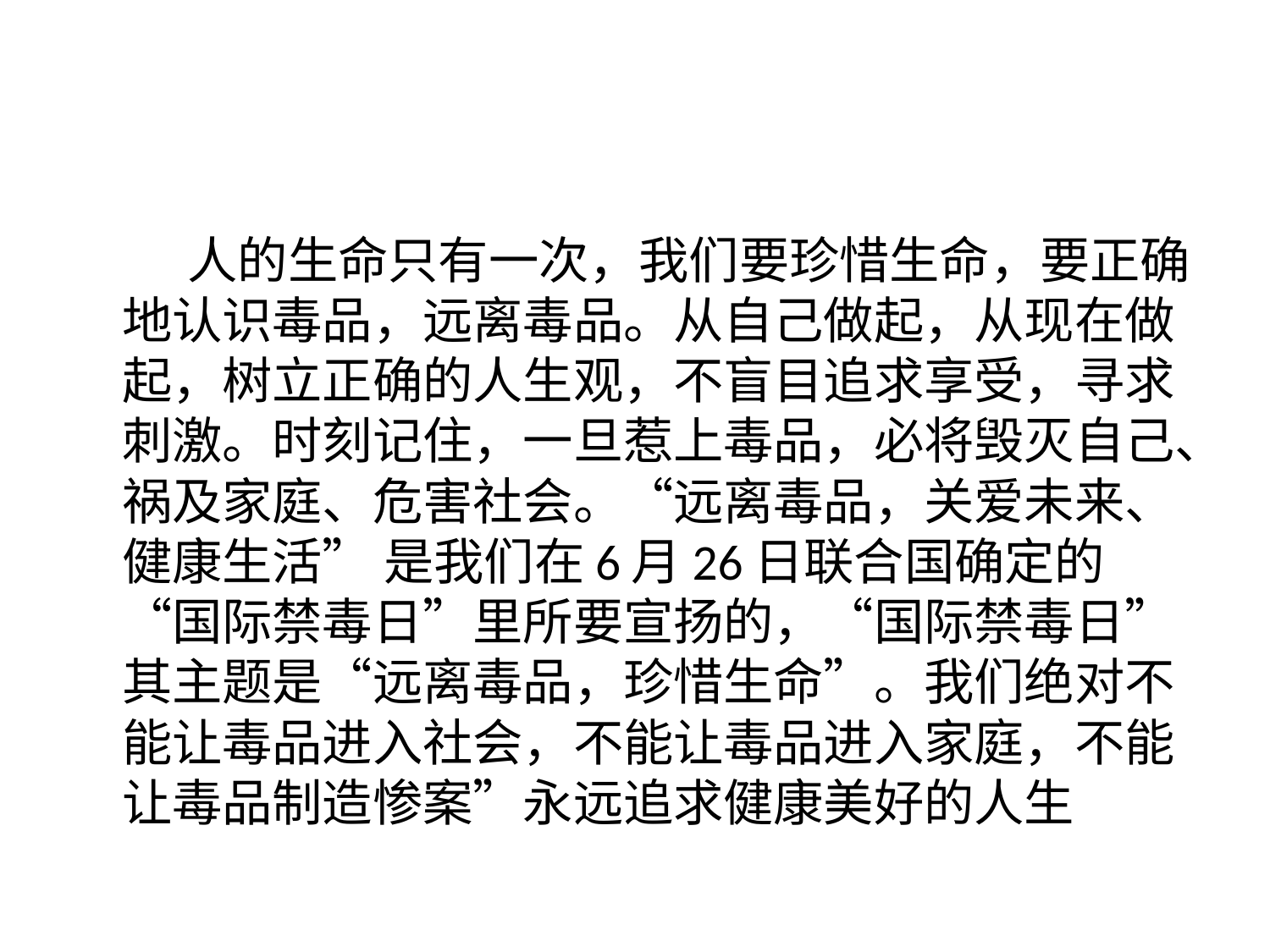

#
         人的生命只有一次，我们要珍惜生命，要正确地认识毒品，远离毒品。从自己做起，从现在做起，树立正确的人生观，不盲目追求享受，寻求刺激。时刻记住，一旦惹上毒品，必将毁灭自己、祸及家庭、危害社会。“远离毒品，关爱未来、健康生活” 是我们在6月26日联合国确定的“国际禁毒日”里所要宣扬的，“国际禁毒日”其主题是“远离毒品，珍惜生命”。我们绝对不能让毒品进入社会，不能让毒品进入家庭，不能让毒品制造惨案”永远追求健康美好的人生